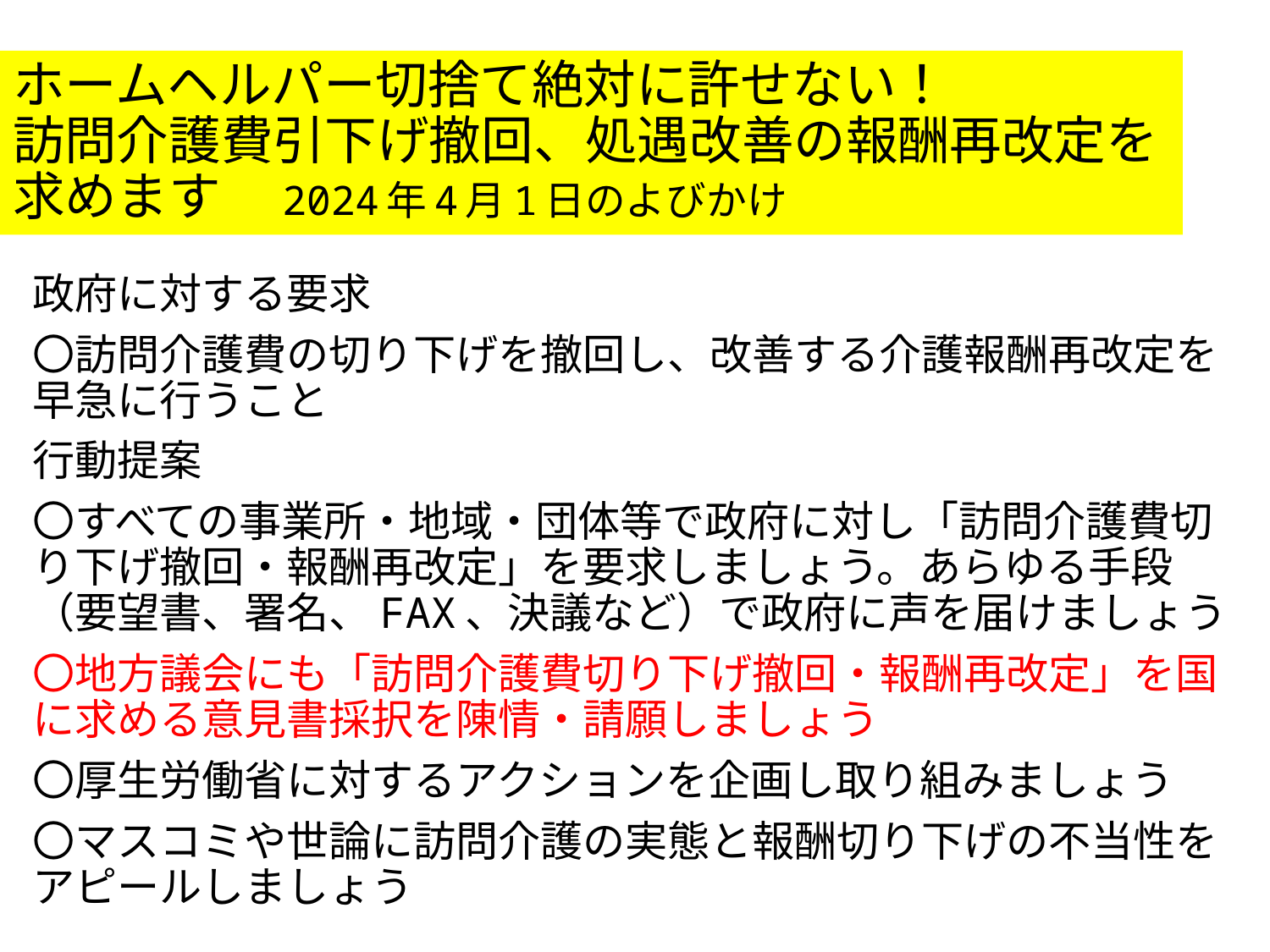

# ホームヘルパー切捨て絶対に許せない！ 訪問介護費引下げ撤回、処遇改善の報酬再改定を求めます　2024年4月1日のよびかけ
政府に対する要求
〇訪問介護費の切り下げを撤回し、改善する介護報酬再改定を早急に行うこと
行動提案
〇すべての事業所・地域・団体等で政府に対し「訪問介護費切り下げ撤回・報酬再改定」を要求しましょう。あらゆる手段（要望書、署名、FAX、決議など）で政府に声を届けましょう
〇地方議会にも「訪問介護費切り下げ撤回・報酬再改定」を国に求める意見書採択を陳情・請願しましょう
〇厚生労働省に対するアクションを企画し取り組みましょう
〇マスコミや世論に訪問介護の実態と報酬切り下げの不当性をアピールしましょう